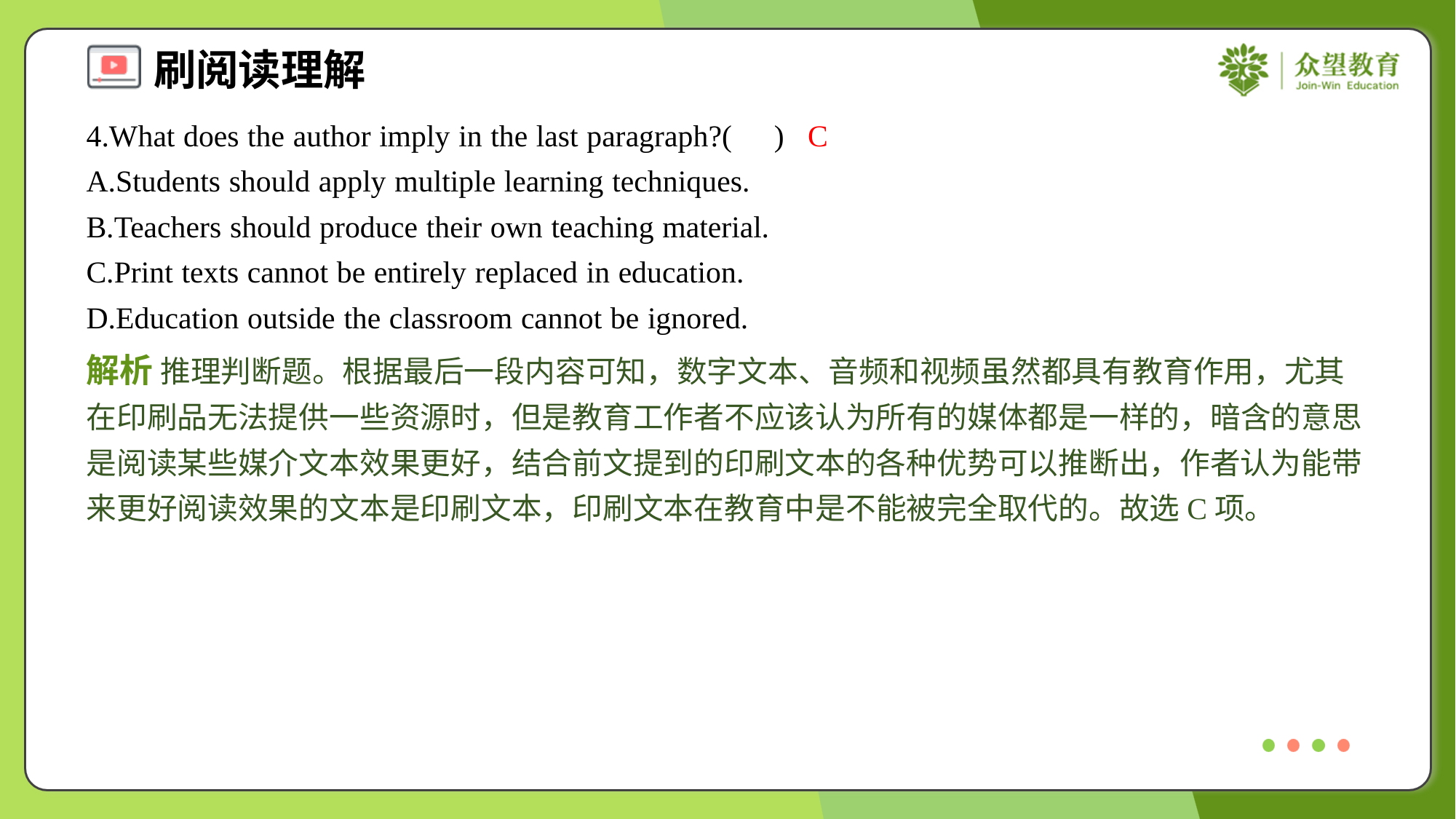

4.What does the author imply in the last paragraph?(     )
C
A.Students should apply multiple learning techniques.
B.Teachers should produce their own teaching material.
C.Print texts cannot be entirely replaced in education.
D.Education outside the classroom cannot be ignored.
解析 推理判断题。根据最后一段内容可知，数字文本、音频和视频虽然都具有教育作用，尤其在印刷品无法提供一些资源时，但是教育工作者不应该认为所有的媒体都是一样的，暗含的意思是阅读某些媒介文本效果更好，结合前文提到的印刷文本的各种优势可以推断出，作者认为能带来更好阅读效果的文本是印刷文本，印刷文本在教育中是不能被完全取代的。故选C项。